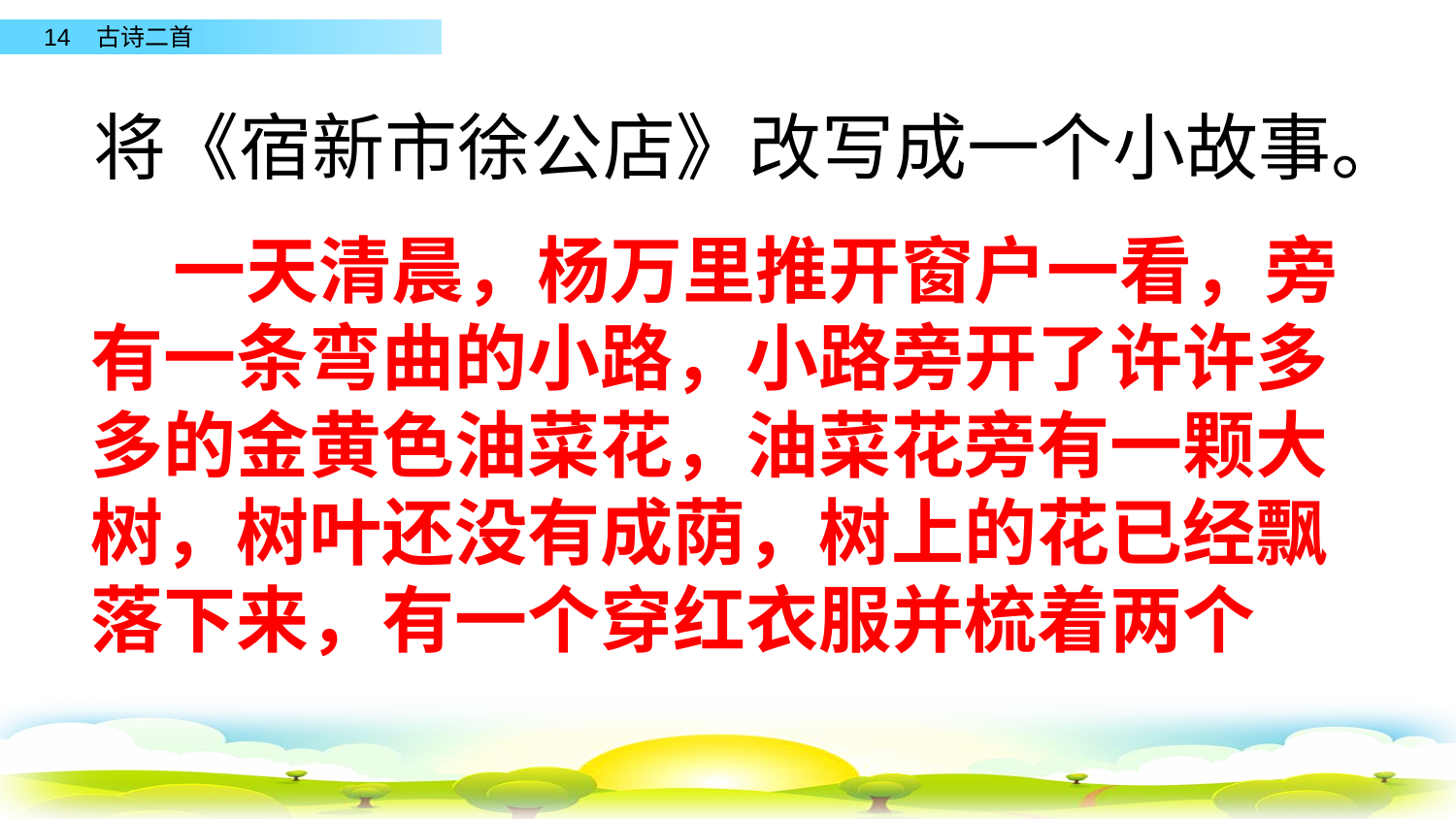

将《宿新市徐公店》改写成一个小故事。
    一天清晨，杨万里推开窗户一看，旁有一条弯曲的小路，小路旁开了许许多多的金黄色油菜花，油菜花旁有一颗大树，树叶还没有成荫，树上的花已经飘落下来，有一个穿红衣服并梳着两个